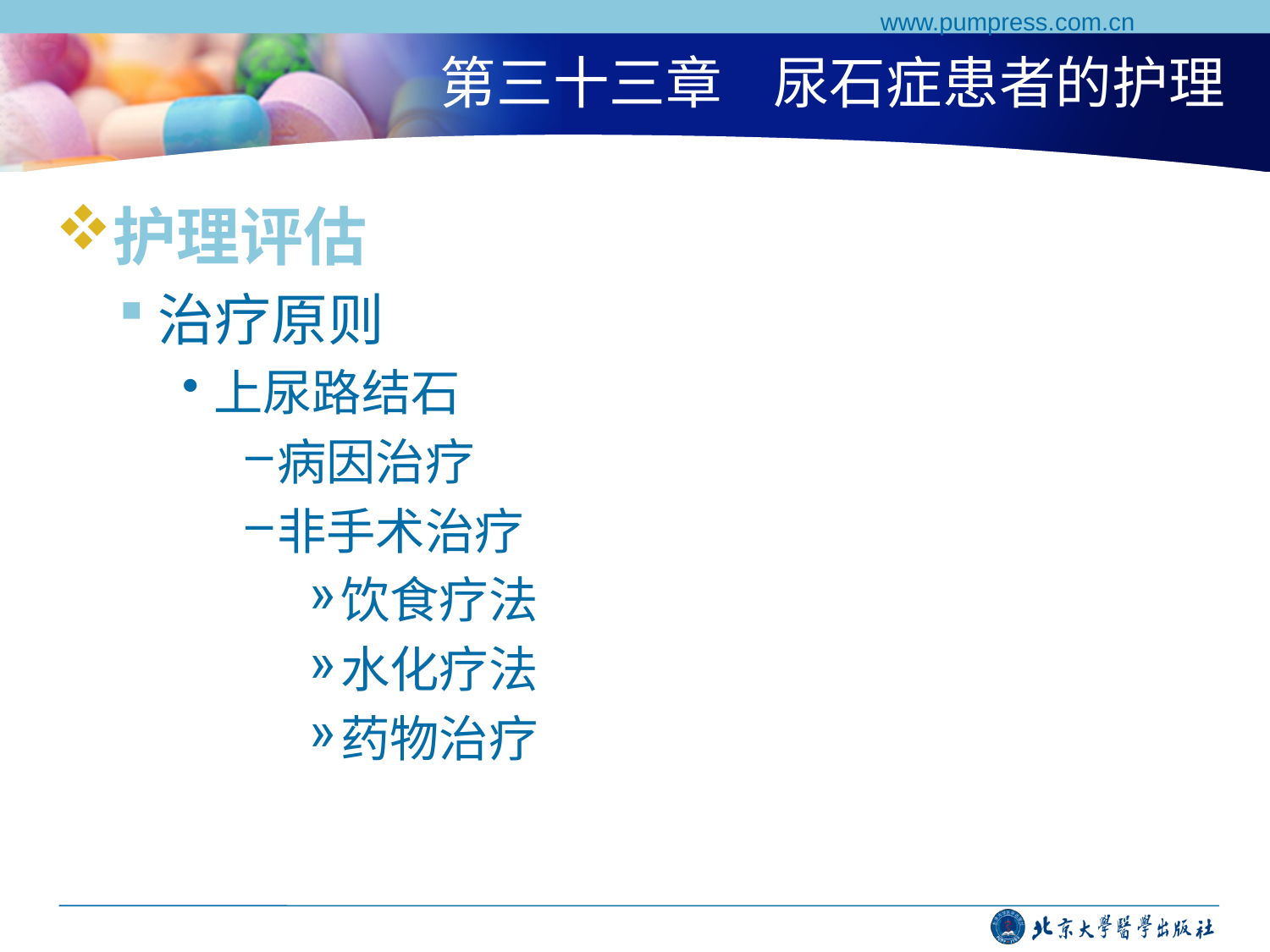

www.pumpress.com.cn
# 第三十三章    尿石症患者的护理
护理评估
治疗原则
上尿路结石
病因治疗
非手术治疗
饮食疗法
水化疗法
药物治疗